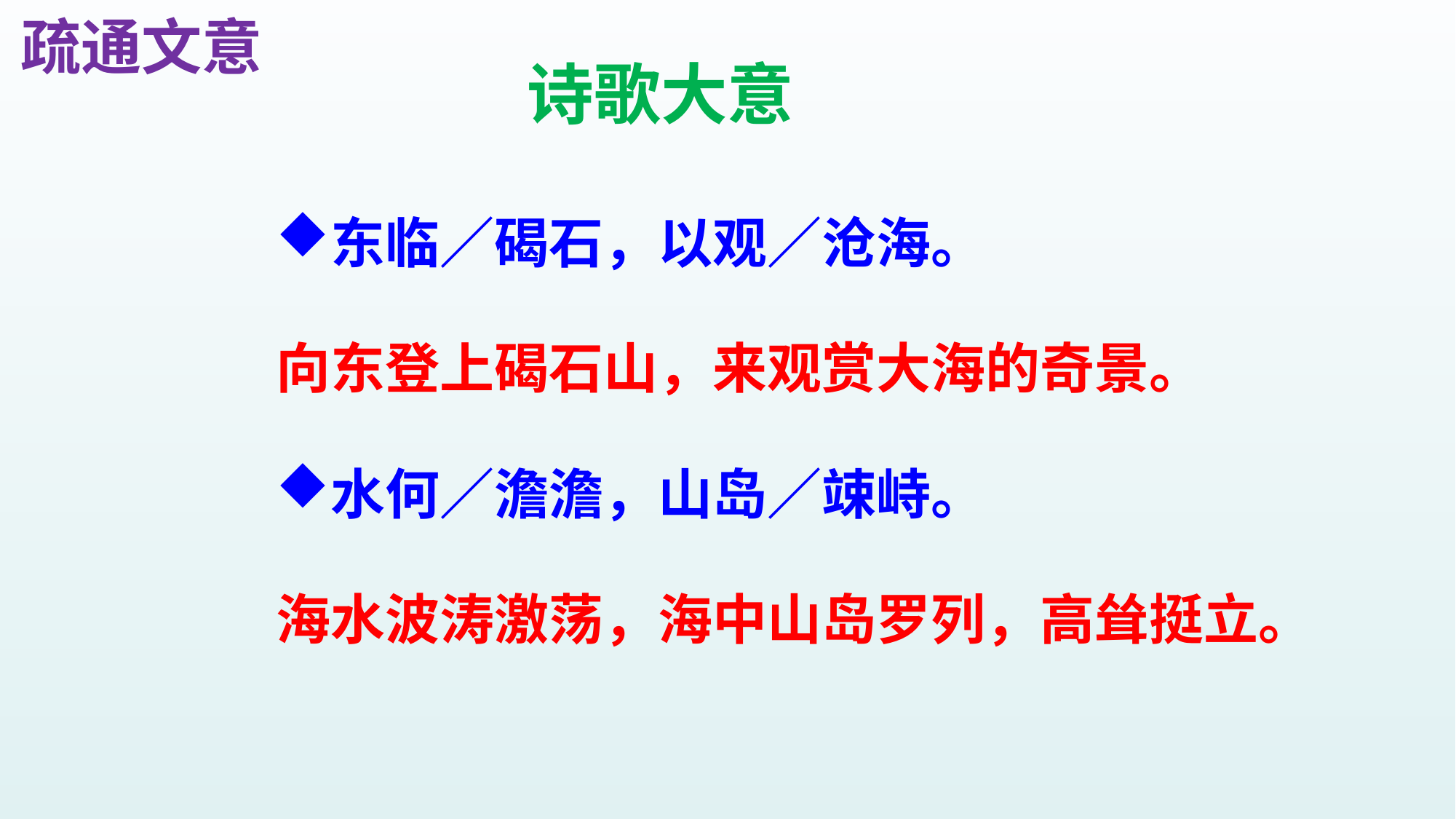

疏通文意
诗歌大意
东临／碣石，以观／沧海。
向东登上碣石山，来观赏大海的奇景。
水何／澹澹，山岛／竦峙。
海水波涛激荡，海中山岛罗列，高耸挺立。